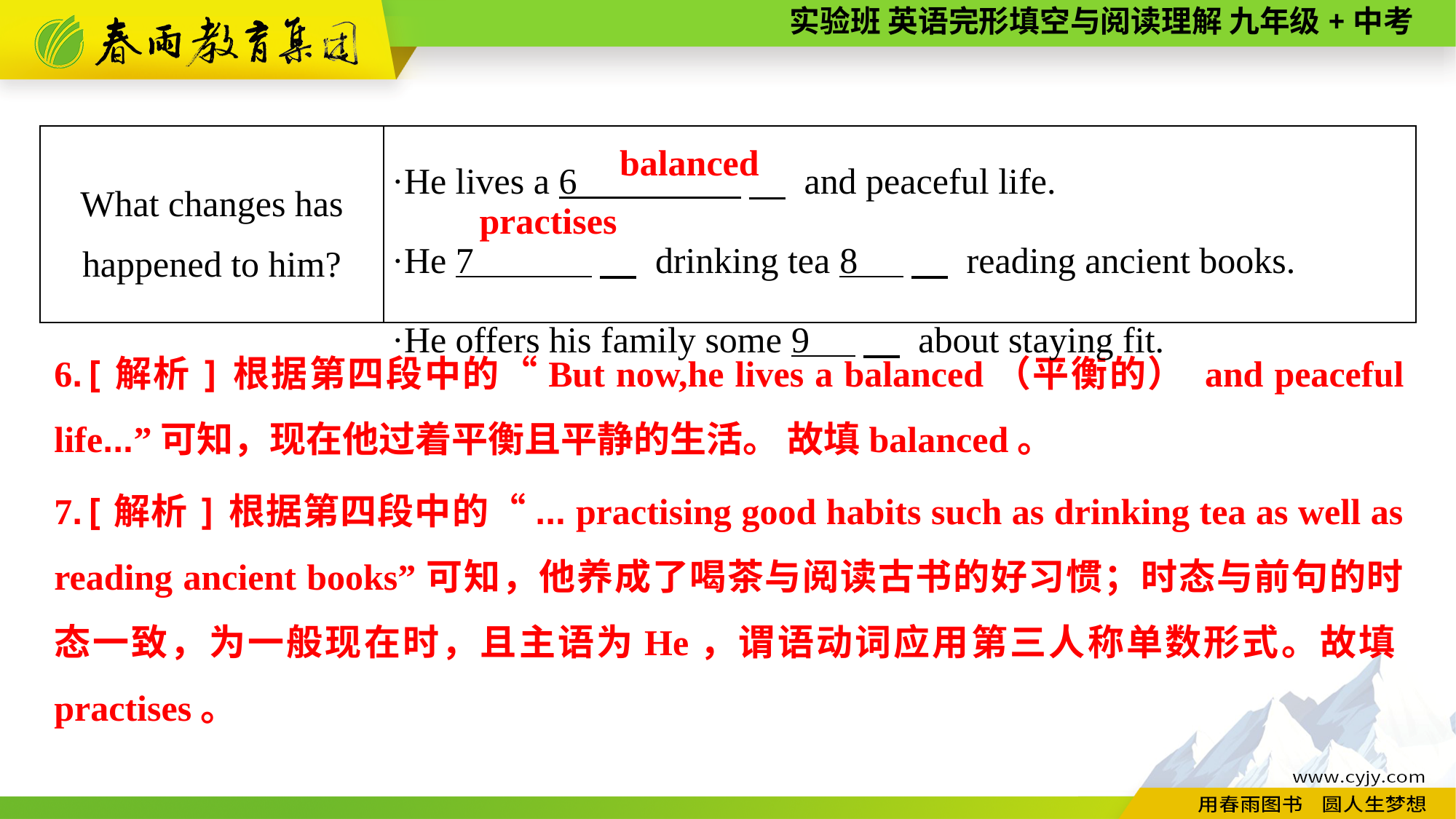

| What changes has happened to him? | ·He lives a 6 　 and peaceful life. ·He 7 　 drinking tea 8 　 reading ancient books. ·He offers his family some 9 　 about staying fit. |
| --- | --- |
balanced
practises
6.[解析]根据第四段中的“But now,he lives a balanced（平衡的） and peaceful life...”可知，现在他过着平衡且平静的生活。 故填balanced。
7.[解析]根据第四段中的“... practising good habits such as drinking tea as well as reading ancient books”可知，他养成了喝茶与阅读古书的好习惯；时态与前句的时态一致，为一般现在时，且主语为He，谓语动词应用第三人称单数形式。故填practises。